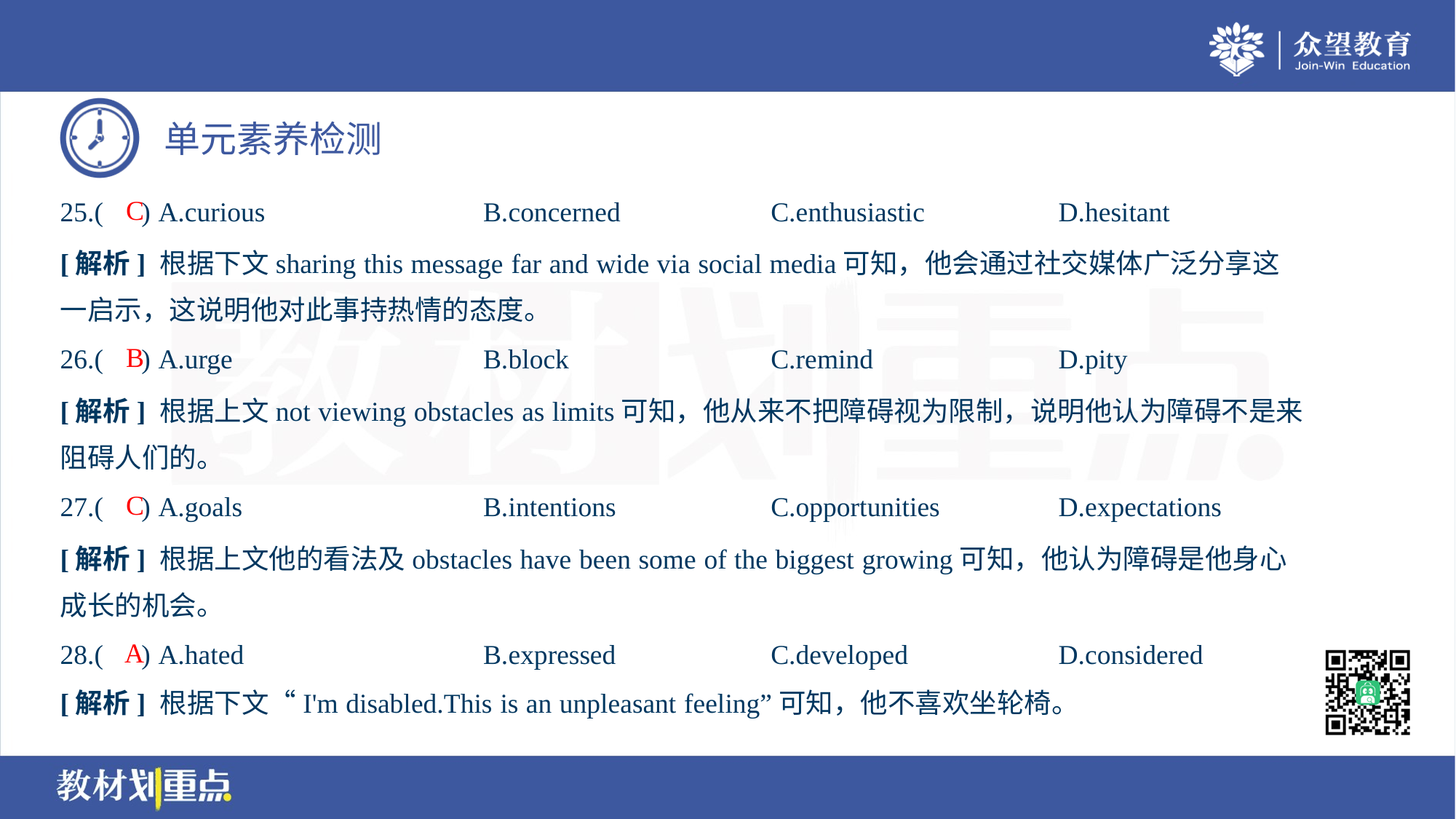

C
25.(     ) A.curious	B.concerned	C.enthusiastic	D.hesitant
[解析] 根据下文sharing this message far and wide via social media可知，他会通过社交媒体广泛分享这
一启示，这说明他对此事持热情的态度。
B
26.(     ) A.urge	B.block	C.remind	D.pity
[解析] 根据上文not viewing obstacles as limits可知，他从来不把障碍视为限制，说明他认为障碍不是来
阻碍人们的。
C
27.(     ) A.goals	B.intentions	C.opportunities	D.expectations
[解析] 根据上文他的看法及obstacles have been some of the biggest growing可知，他认为障碍是他身心
成长的机会。
A
28.(     ) A.hated	B.expressed	C.developed	D.considered
[解析] 根据下文“I'm disabled.This is an unpleasant feeling”可知，他不喜欢坐轮椅。